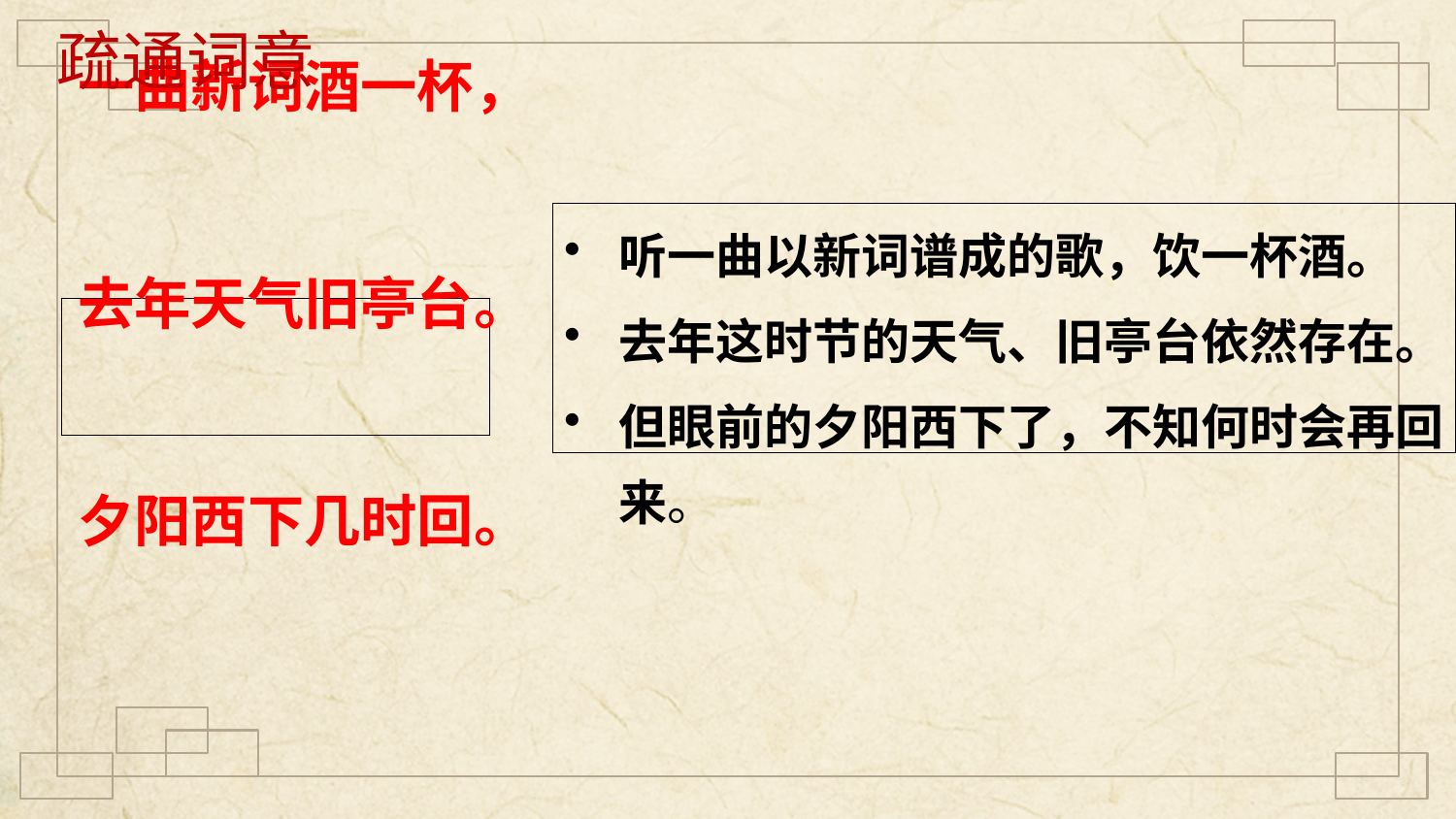

疏通词意
听一曲以新词谱成的歌，饮一杯酒。
去年这时节的天气、旧亭台依然存在。
但眼前的夕阳西下了，不知何时会再回来。
一曲新词酒一杯，
去年天气旧亭台。
夕阳西下几时回。